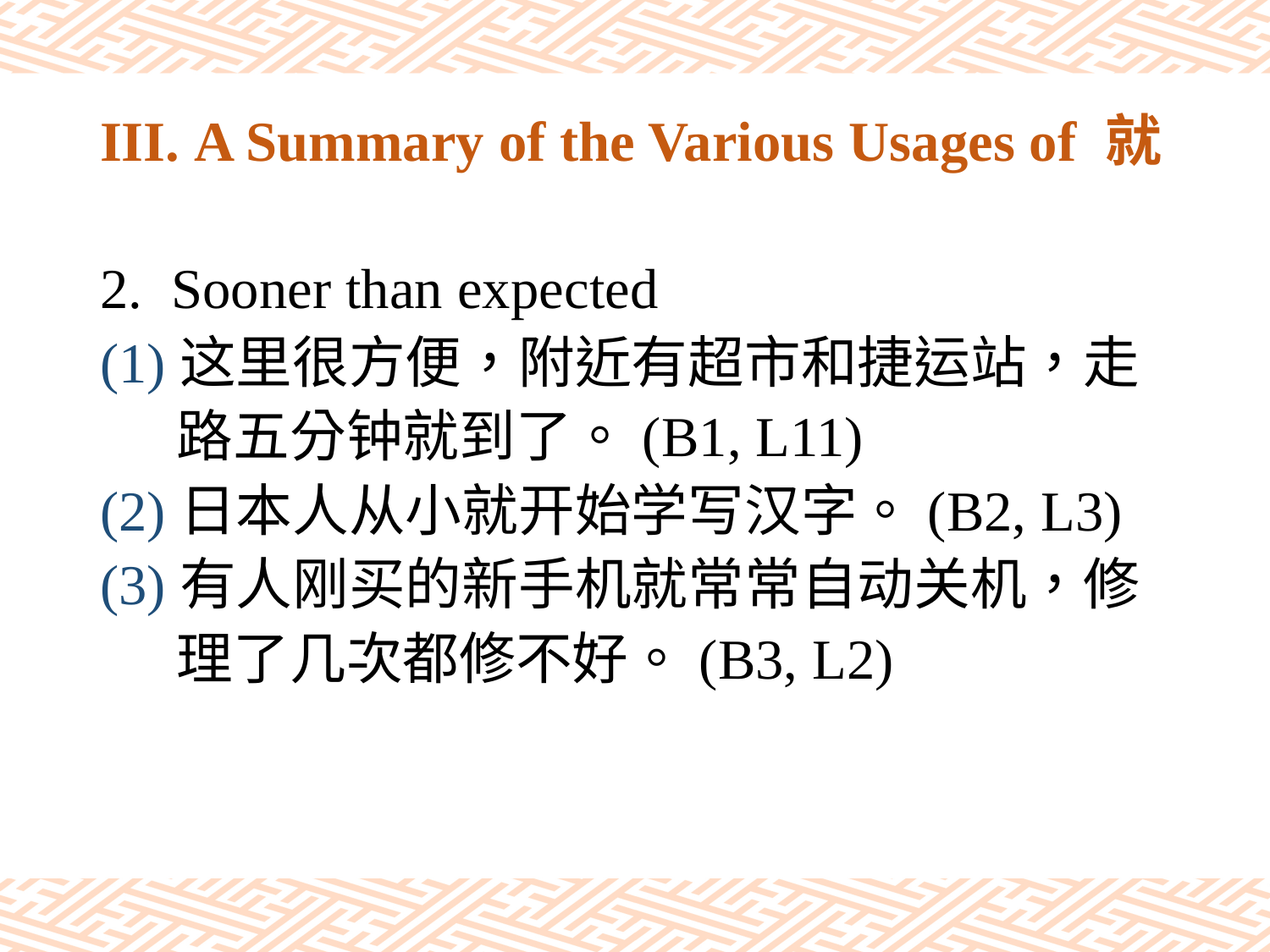

# III. A Summary of the Various Usages of 就
Sooner than expected
(1)这里很方便，附近有超市和捷运站，走
     路五分钟就到了。(B1, L11)
(2)日本人从小就开始学写汉字。(B2, L3)
(3)有人刚买的新手机就常常自动关机，修
     理了几次都修不好。(B3, L2)